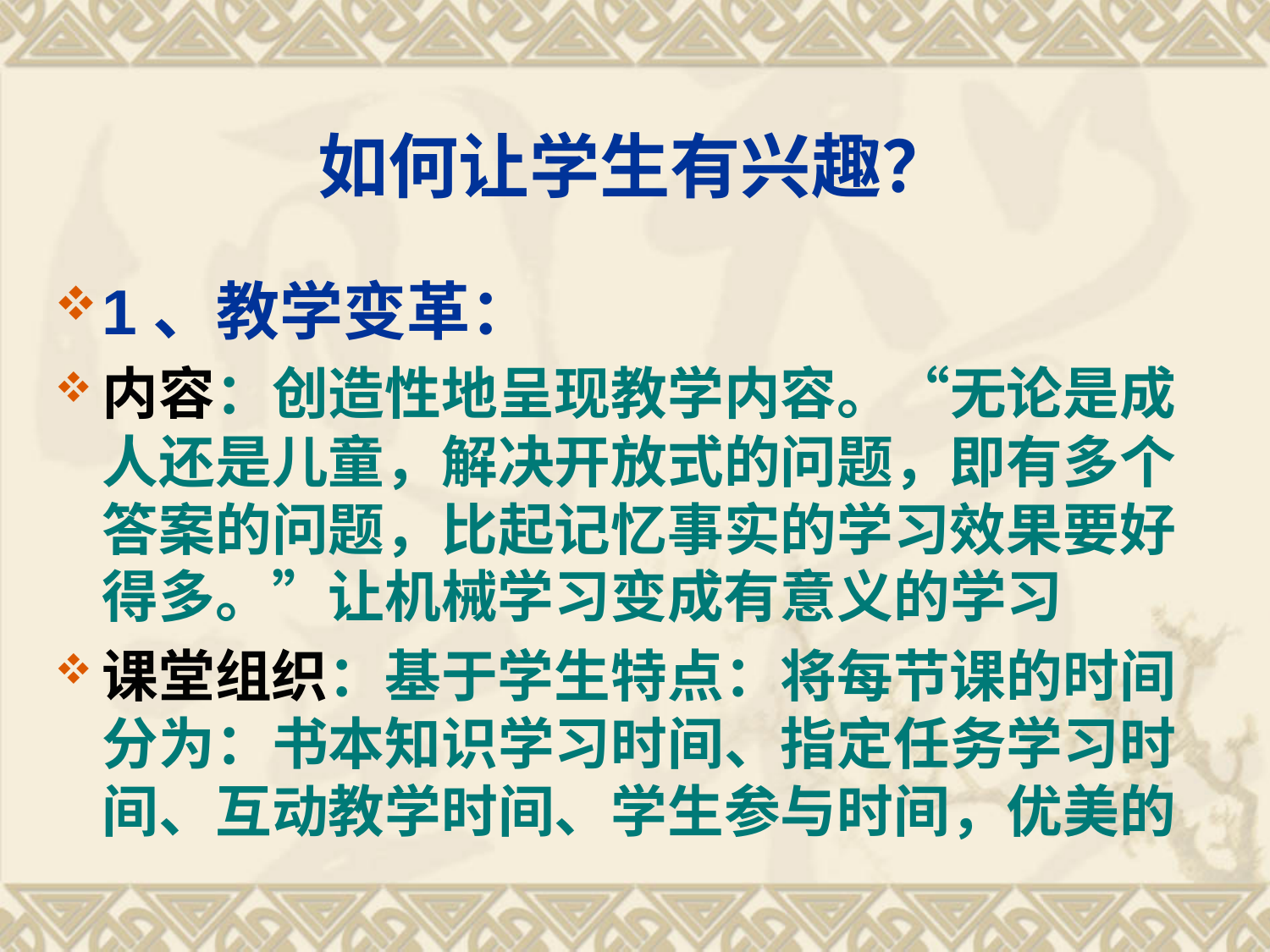

# 如何让学生有兴趣？
1、教学变革：
内容：创造性地呈现教学内容。“无论是成人还是儿童，解决开放式的问题，即有多个答案的问题，比起记忆事实的学习效果要好得多。”让机械学习变成有意义的学习
课堂组织：基于学生特点：将每节课的时间分为：书本知识学习时间、指定任务学习时间、互动教学时间、学生参与时间，优美的